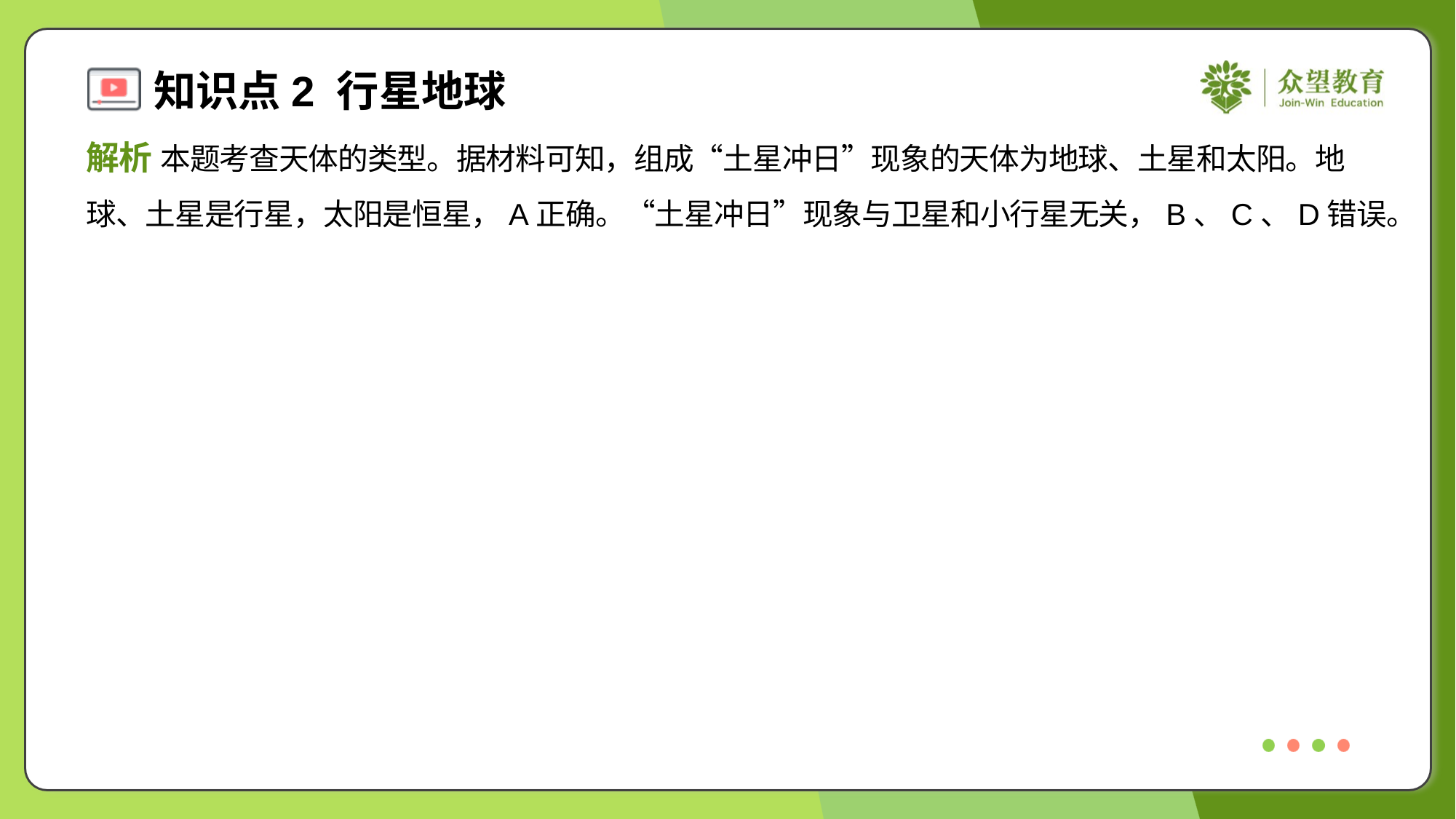

解析 本题考查天体的类型。据材料可知，组成“土星冲日”现象的天体为地球、土星和太阳。地
球、土星是行星，太阳是恒星，A正确。“土星冲日”现象与卫星和小行星无关，B、C、D错误。